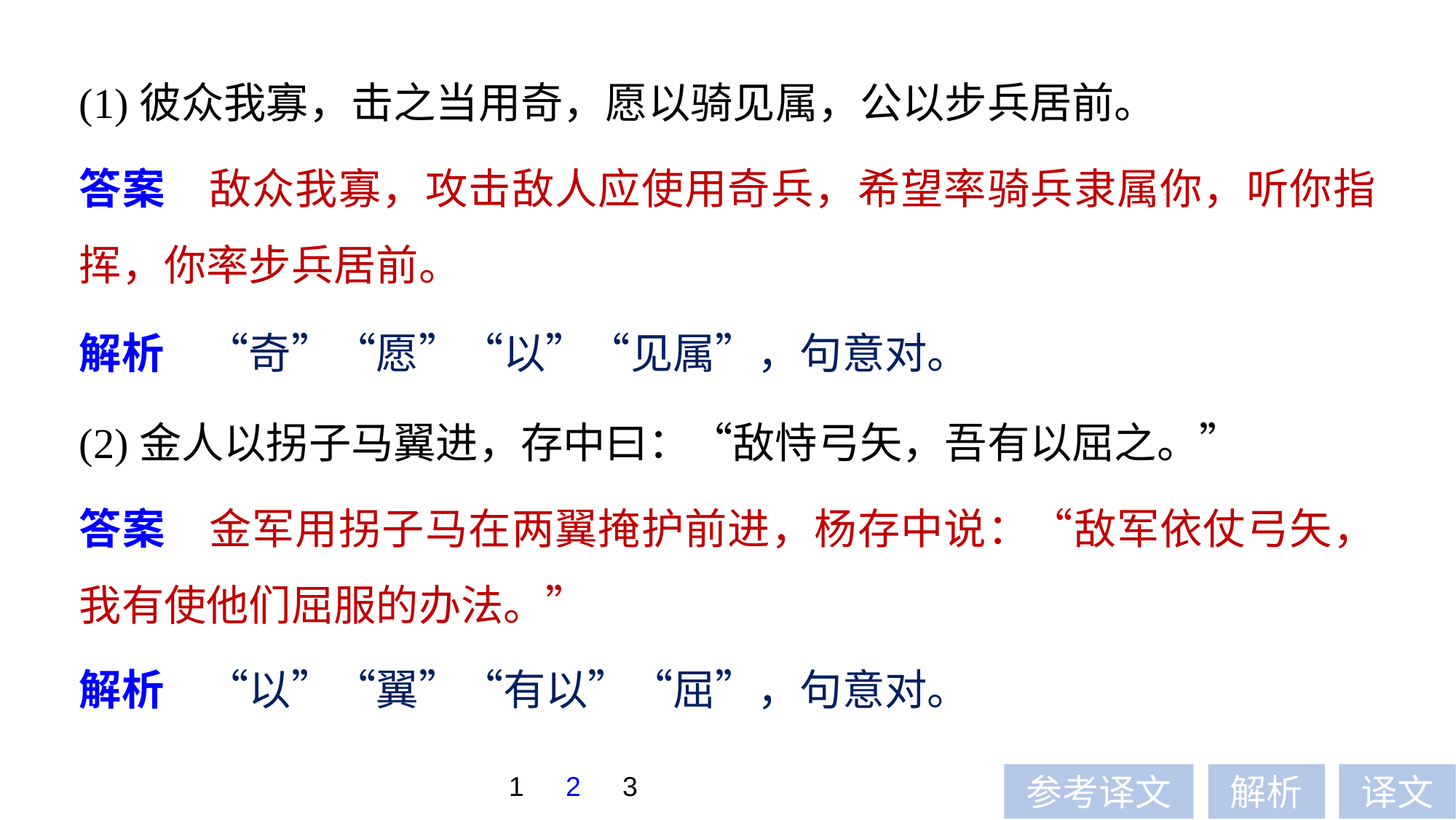

(1)彼众我寡，击之当用奇，愿以骑见属，公以步兵居前。
答案　敌众我寡，攻击敌人应使用奇兵，希望率骑兵隶属你，听你指挥，你率步兵居前。
解析　“奇”“愿”“以”“见属”，句意对。
(2)金人以拐子马翼进，存中曰：“敌恃弓矢，吾有以屈之。”
答案　金军用拐子马在两翼掩护前进，杨存中说：“敌军依仗弓矢，我有使他们屈服的办法。”
解析　“以”“翼”“有以”“屈”，句意对。
1
2
3
参考译文
解析
译文